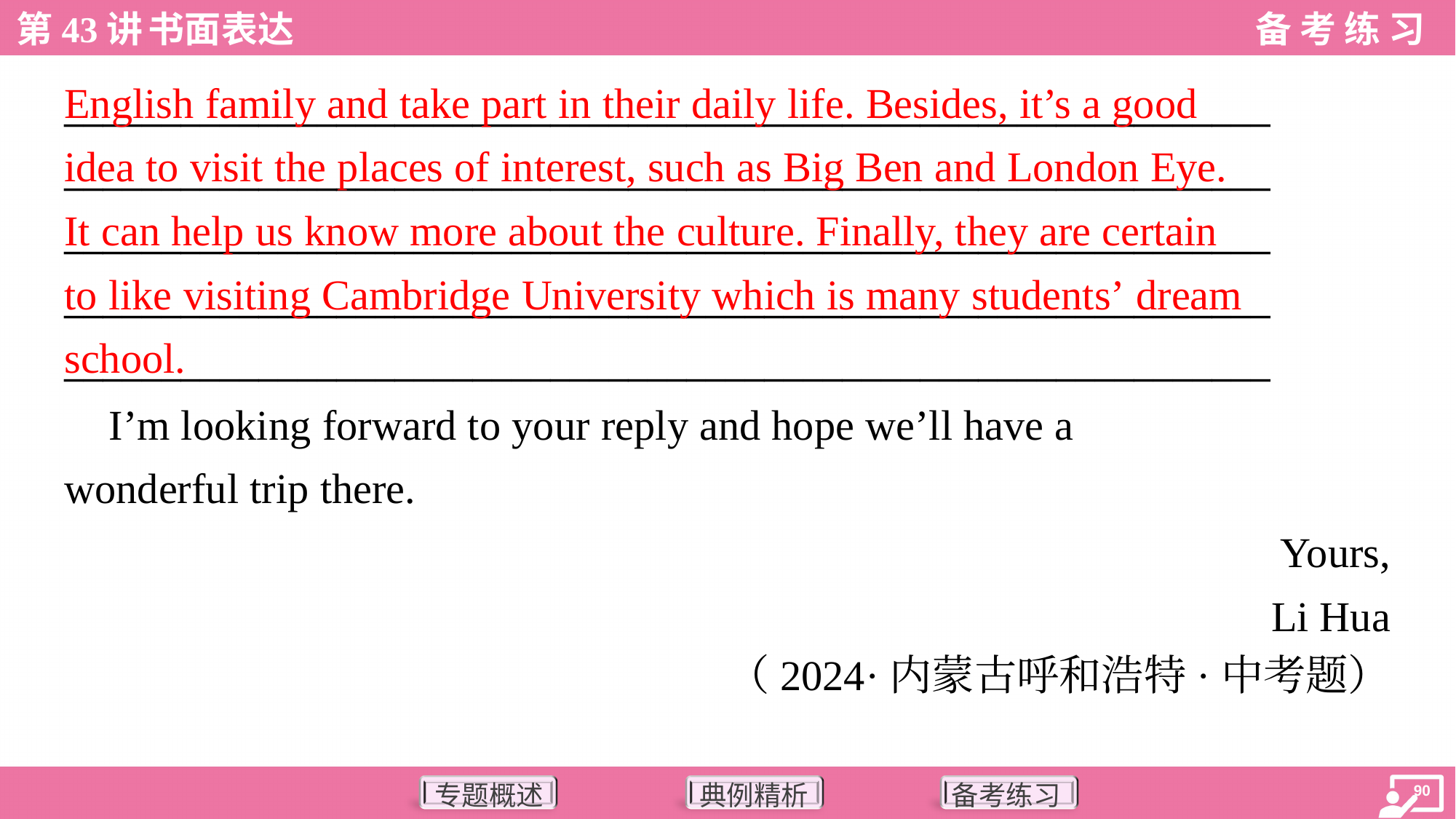

English family and take part in their daily life. Besides, it’s a good
idea to visit the places of interest, such as Big Ben and London Eye.
It can help us know more about the culture. Finally, they are certain
to like visiting Cambridge University which is many students’ dream
school.
______________________________________________________________
______________________________________________________________
______________________________________________________________
______________________________________________________________
______________________________________________________________
    I’m looking forward to your reply and hope we’ll have a
wonderful trip there.
Yours,
Li Hua
（2024·内蒙古呼和浩特·中考题）